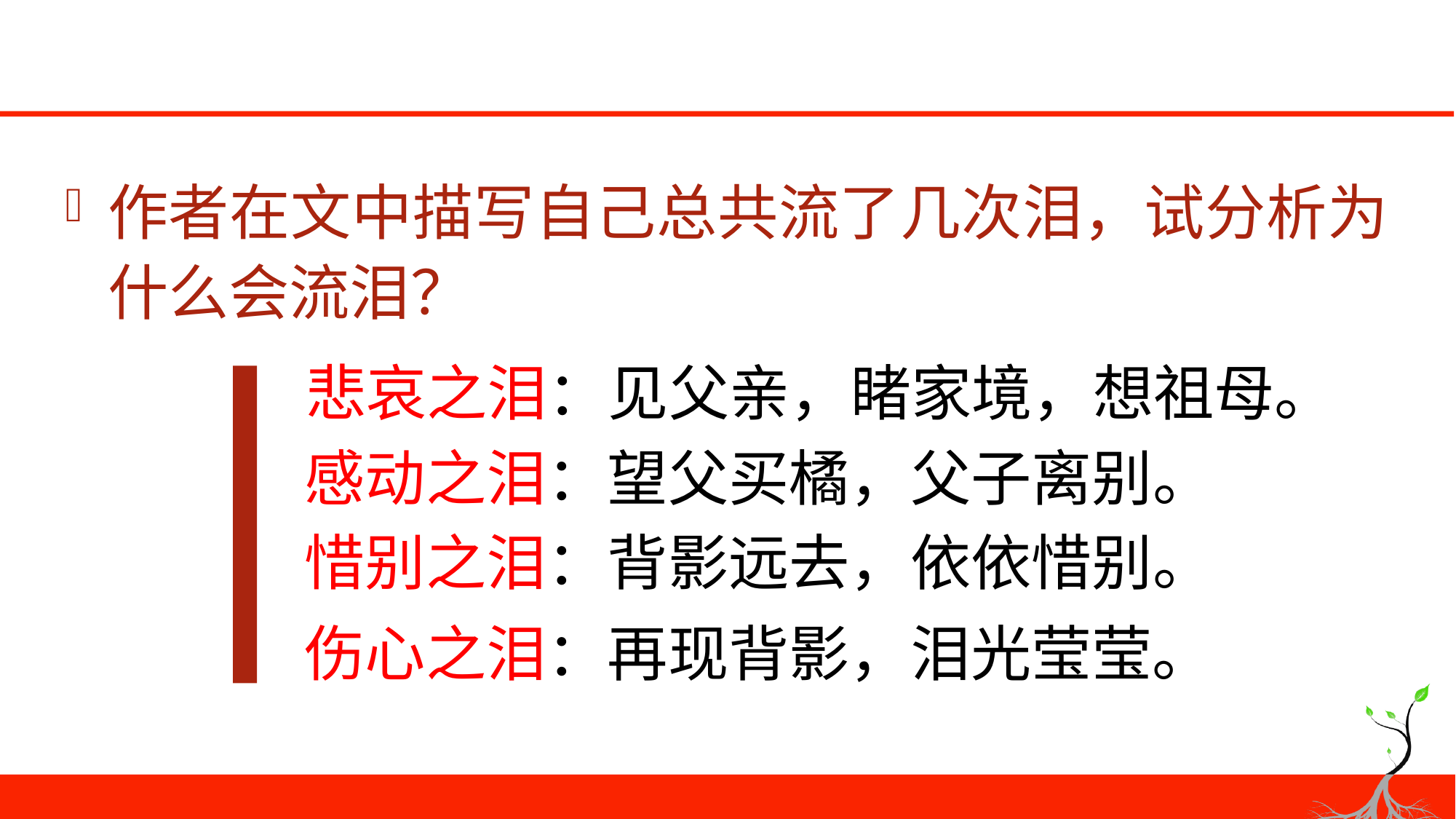

作者在文中描写自己总共流了几次泪，试分析为什么会流泪？

悲哀之泪：见父亲，睹家境，想祖母。

感动之泪：望父买橘，父子离别。
惜别之泪：背影远去，依依惜别。
伤心之泪：再现背影，泪光莹莹。